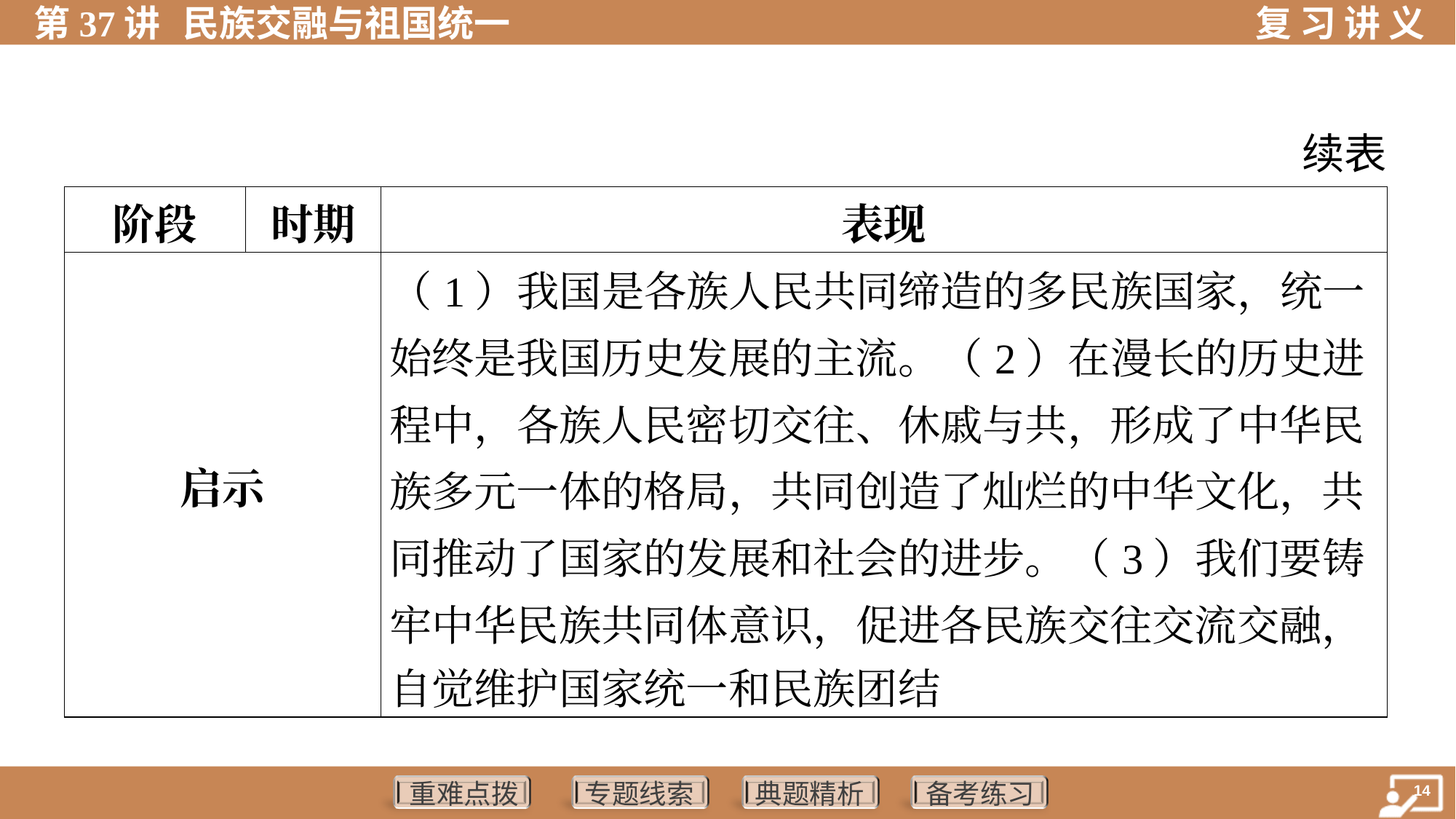

续表
| 阶段 | 时期 | 表现 |
| --- | --- | --- |
| 启示 |  | （1）我国是各族人民共同缔造的多民族国家，统一 始终是我国历史发展的主流。（2）在漫长的历史进 程中，各族人民密切交往、休戚与共，形成了中华民 族多元一体的格局，共同创造了灿烂的中华文化，共 同推动了国家的发展和社会的进步。（3）我们要铸 牢中华民族共同体意识，促进各民族交往交流交融， 自觉维护国家统一和民族团结 |